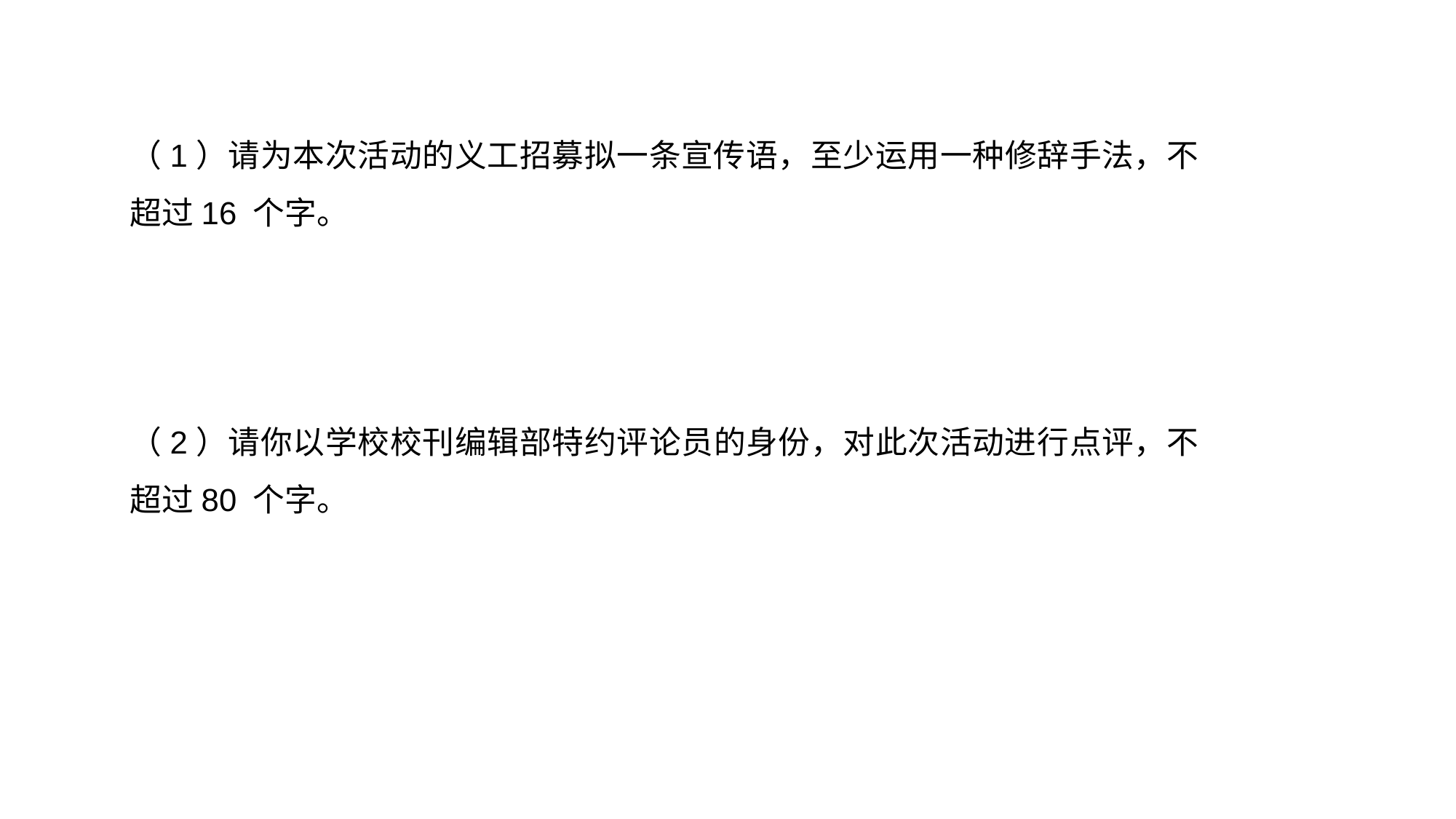

（1）请为本次活动的义工招募拟一条宣传语，至少运用一种修辞手法，不超过16 个字。

（2）请你以学校校刊编辑部特约评论员的身份，对此次活动进行点评，不超过80 个字。